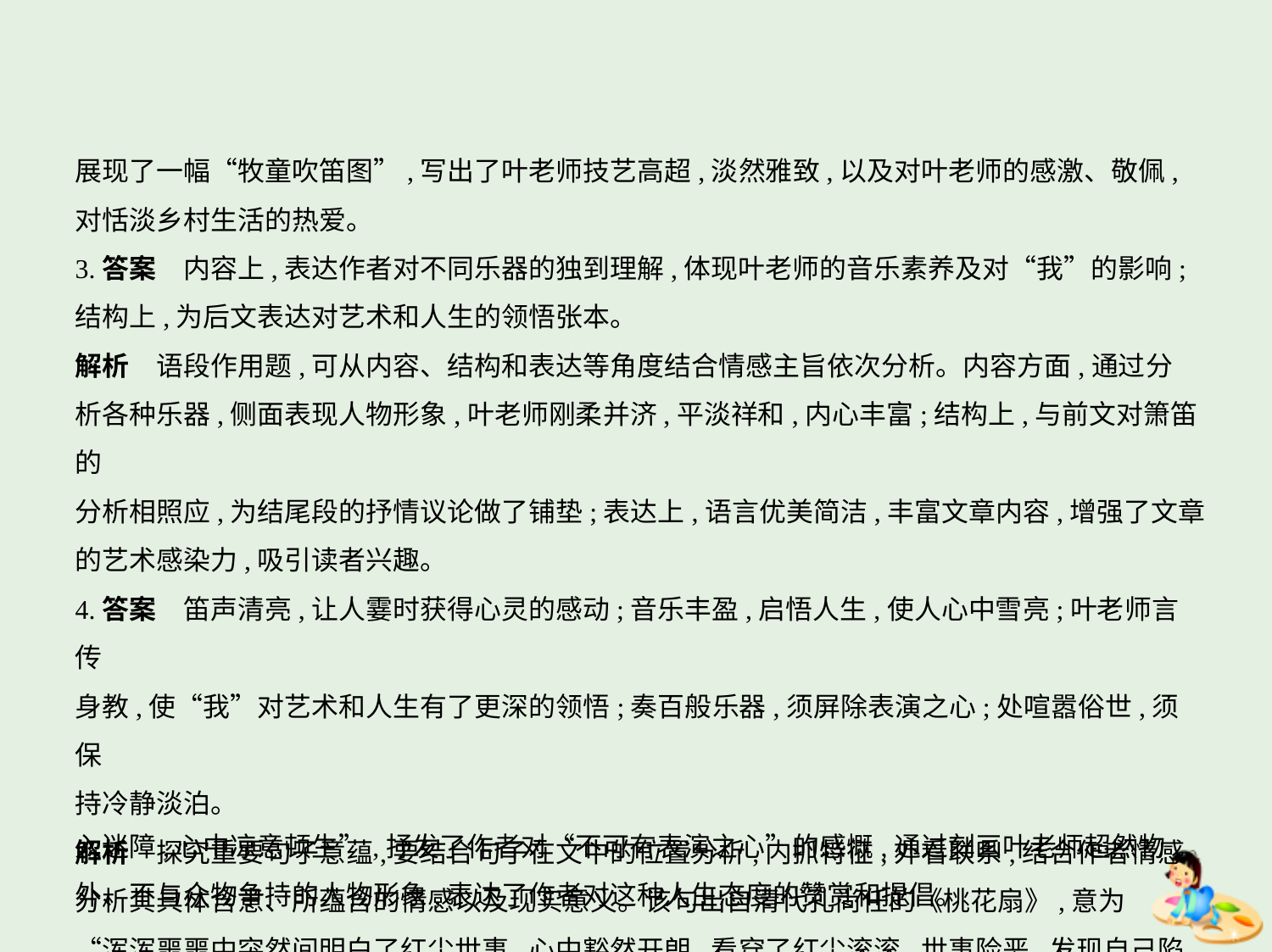

展现了一幅“牧童吹笛图”,写出了叶老师技艺高超,淡然雅致,以及对叶老师的感激、敬佩,
对恬淡乡村生活的热爱。
3.答案　内容上,表达作者对不同乐器的独到理解,体现叶老师的音乐素养及对“我”的影响;
结构上,为后文表达对艺术和人生的领悟张本。
解析　语段作用题,可从内容、结构和表达等角度结合情感主旨依次分析。内容方面,通过分
析各种乐器,侧面表现人物形象,叶老师刚柔并济,平淡祥和,内心丰富;结构上,与前文对箫笛的
分析相照应,为结尾段的抒情议论做了铺垫;表达上,语言优美简洁,丰富文章内容,增强了文章
的艺术感染力,吸引读者兴趣。
4.答案　笛声清亮,让人霎时获得心灵的感动;音乐丰盈,启悟人生,使人心中雪亮;叶老师言传
身教,使“我”对艺术和人生有了更深的领悟;奏百般乐器,须屏除表演之心;处喧嚣俗世,须保
持冷静淡泊。
解析　探究重要句子意蕴,要结合句子在文中的位置分析,内抓特征,外看联系,结合作者情感,
分析其具体含意、所蕴含的情感以及现实意义。该句出自清代孔尚任的《桃花扇》,意为
“浑浑噩噩中突然间明白了红尘世事,心中豁然开朗,看穿了红尘滚滚,世事险恶,发现自己陷
入迷障,心中凉意顿生”,抒发了作者对“不可有表演之心”的感慨,通过刻画叶老师超然物
外、不与众物争持的人物形象,表达了作者对这种人生态度的赞赏和提倡。